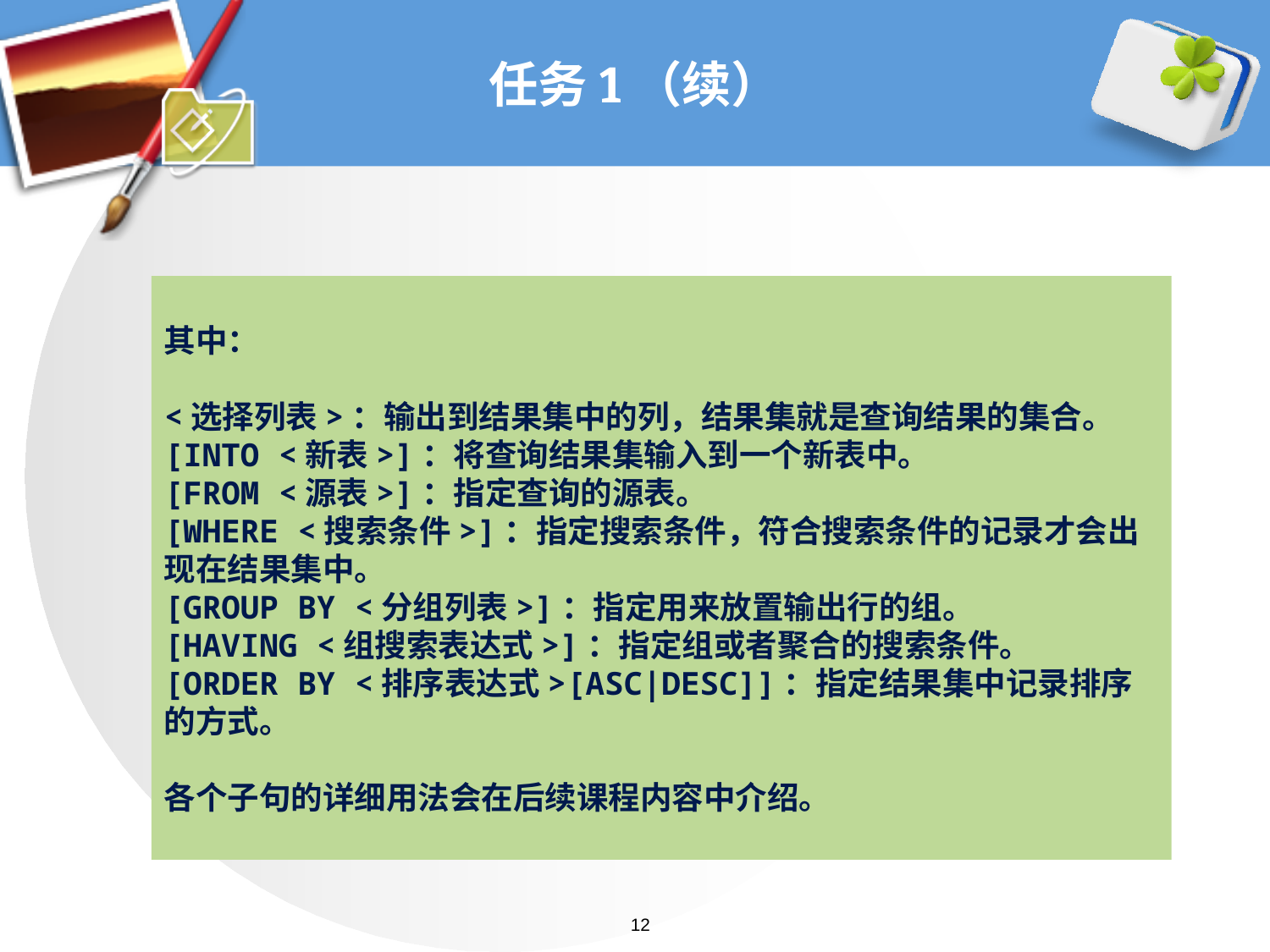

# 任务1（续）

其中：

<选择列表>：输出到结果集中的列，结果集就是查询结果的集合。
[INTO <新表>]：将查询结果集输入到一个新表中。
[FROM <源表>]：指定查询的源表。
[WHERE <搜索条件>]：指定搜索条件，符合搜索条件的记录才会出现在结果集中。
[GROUP BY <分组列表>]：指定用来放置输出行的组。
[HAVING <组搜索表达式>]：指定组或者聚合的搜索条件。
[ORDER BY <排序表达式>[ASC|DESC]]：指定结果集中记录排序的方式。

各个子句的详细用法会在后续课程内容中介绍。

12